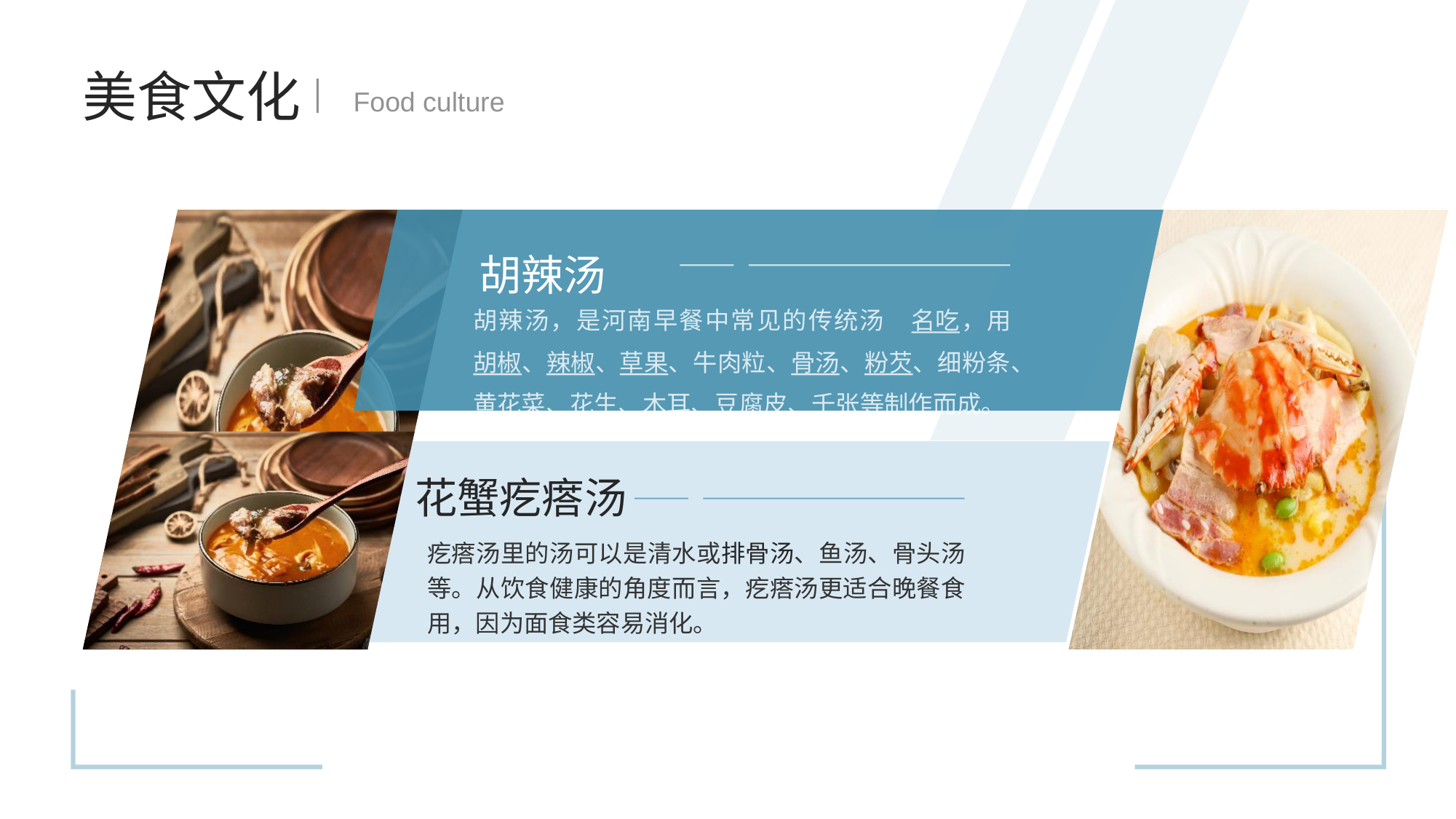

美食文化
Food culture

胡辣汤
胡辣汤，是河南早餐中常见的传统汤类名吃，用胡椒、辣椒、草果、牛肉粒、骨汤、粉芡、细粉条、黄花菜、花生、木耳、豆腐皮、千张等制作而成。

花蟹疙瘩汤
疙瘩汤里的汤可以是清水或排骨汤、鱼汤、骨头汤等。从饮食健康的角度而言，疙瘩汤更适合晚餐食用，因为面食类容易消化。